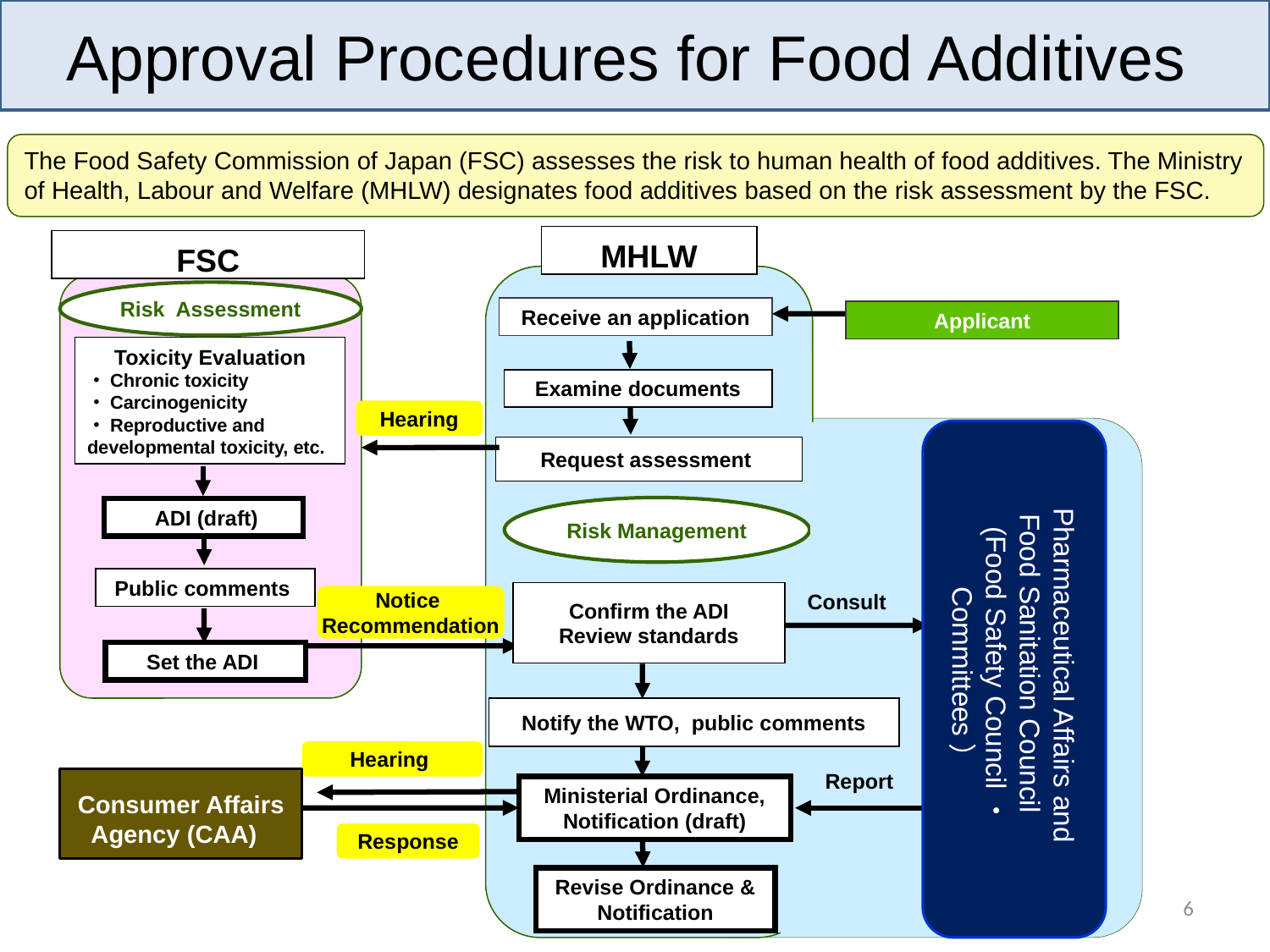

Approval Procedures for Food Additives
The Food Safety Commission of Japan (FSC) assesses the risk to human health of food additives. The Ministry of Health, Labour and Welfare (MHLW) designates food additives based on the risk assessment by the FSC.

MHLW
FSC

Risk  Assessment
Receive an application

Toxicity Evaluation
・Chronic toxicity
・Carcinogenicity
・Reproductive and
developmental toxicity, etc.

Examine documents
Hearing

Pharmaceutical Affairs and
Food Sanitation Council
(Food Safety Council・Committees）
Request assessment

Risk Management
 ADI (draft)

Public comments
Consult
Confirm the ADI
Review standards
Notice
Recommendation

Set the ADI

Notify the WTO,  public comments
Hearing

Report
Consumer Affairs Agency (CAA)
Ministerial Ordinance,
Notification (draft)

Response

Revise Ordinance & Notification
Applicant

6